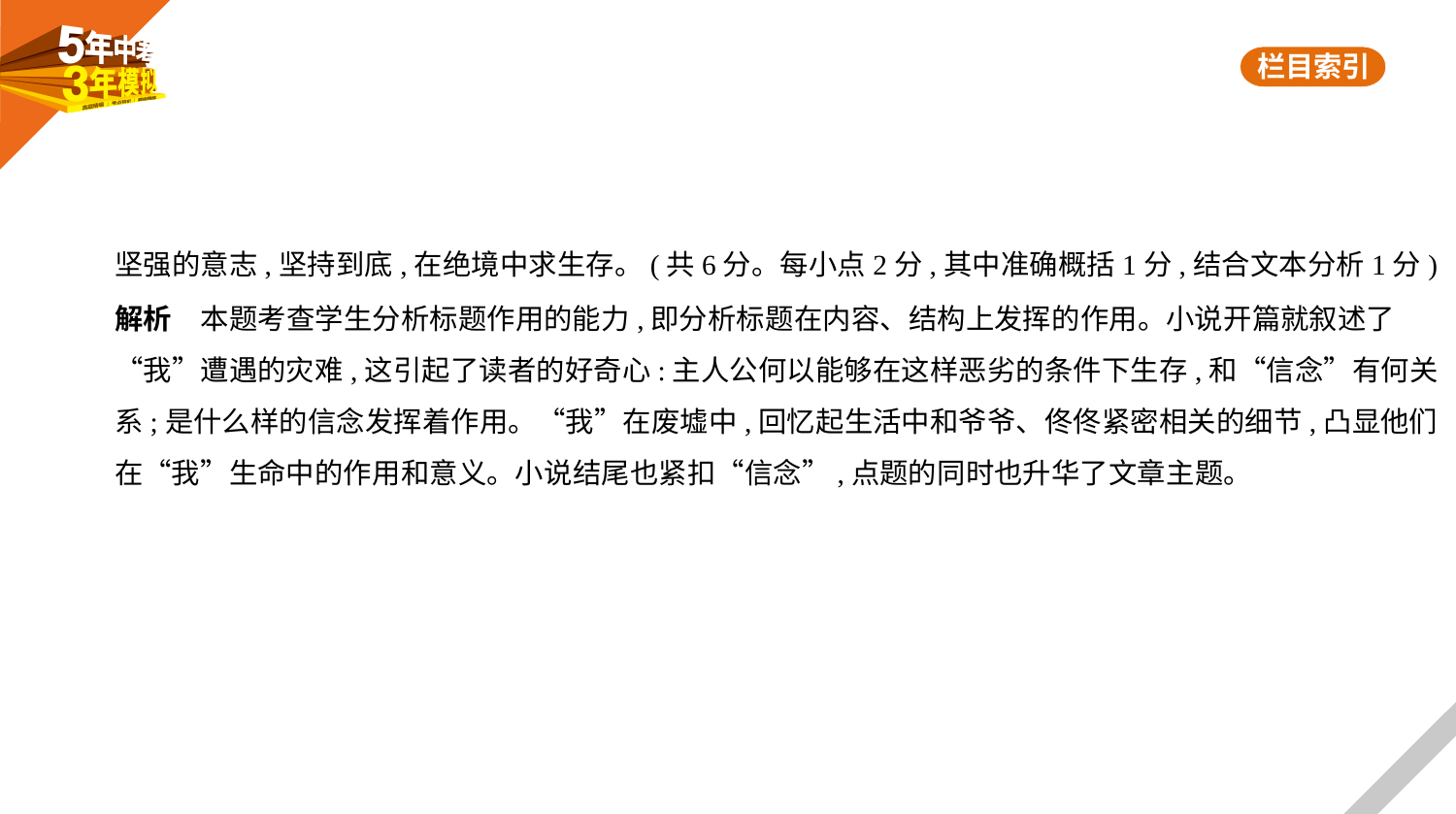

坚强的意志,坚持到底,在绝境中求生存。(共6分。每小点2分,其中准确概括1分,结合文本分析1分)
解析　本题考查学生分析标题作用的能力,即分析标题在内容、结构上发挥的作用。小说开篇就叙述了
“我”遭遇的灾难,这引起了读者的好奇心:主人公何以能够在这样恶劣的条件下生存,和“信念”有何关
系;是什么样的信念发挥着作用。“我”在废墟中,回忆起生活中和爷爷、佟佟紧密相关的细节,凸显他们
在“我”生命中的作用和意义。小说结尾也紧扣“信念”,点题的同时也升华了文章主题。